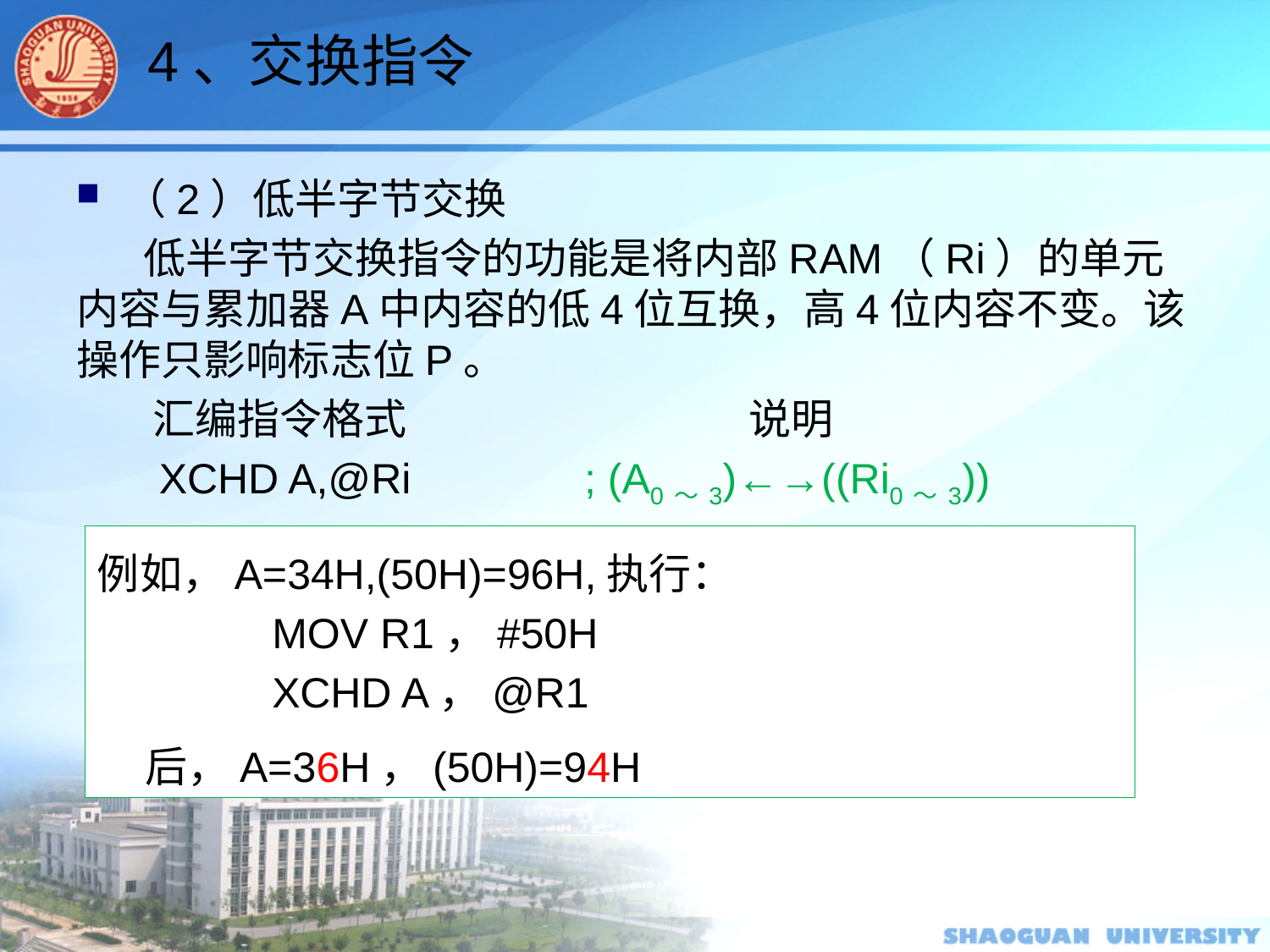

4、交换指令
（2）低半字节交换
      低半字节交换指令的功能是将内部RAM（Ri）的单元内容与累加器A中内容的低4位互换，高4位内容不变。该操作只影响标志位P。
       汇编指令格式			    说明
       XCHD A,@Ri 		; (A0～3)←→((Ri0～3))

例如，A=34H,(50H)=96H,执行：
		MOV R1，#50H
		XCHD A，@R1
	后，A=36H，(50H)=94H